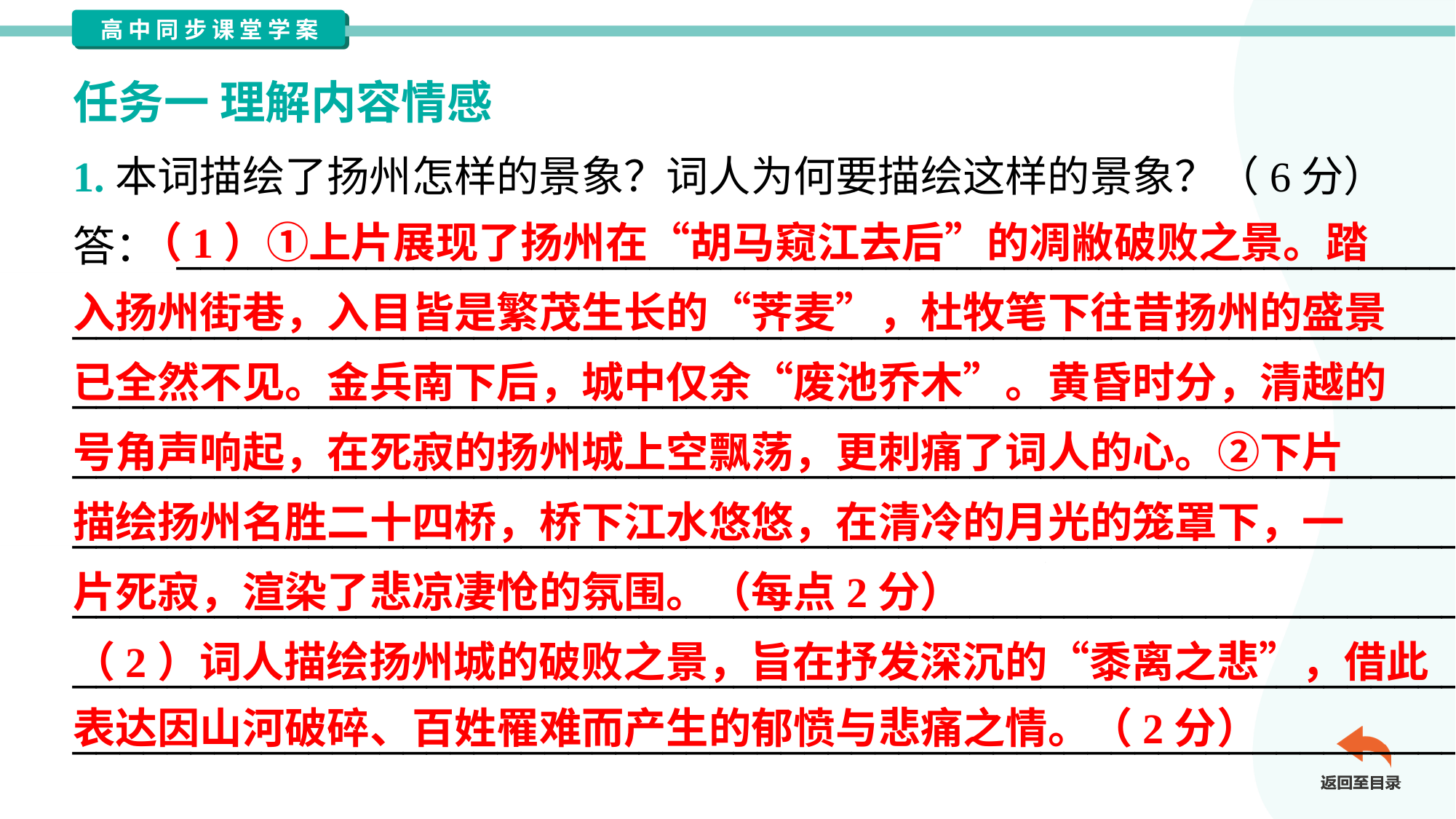

任务一 理解内容情感
1.本词描绘了扬州怎样的景象？词人为何要描绘这样的景象？（6分）
答： ________________________________________________________
_____________________________________________________________
_____________________________________________________________
_____________________________________________________________
_____________________________________________________________
_____________________________________________________________
_____________________________________________________________
_____________________________________________________________
      （1）①上片展现了扬州在“胡马窥江去后”的凋敝破败之景。踏
入扬州街巷，入目皆是繁茂生长的“荠麦”，杜牧笔下往昔扬州的盛景
已全然不见。金兵南下后，城中仅余“废池乔木”。黄昏时分，清越的
号角声响起，在死寂的扬州城上空飘荡，更刺痛了词人的心。②下片
描绘扬州名胜二十四桥，桥下江水悠悠，在清冷的月光的笼罩下，一
片死寂，渲染了悲凉凄怆的氛围。（每点2分）
（2）词人描绘扬州城的破败之景，旨在抒发深沉的“黍离之悲”，借此
表达因山河破碎、百姓罹难而产生的郁愤与悲痛之情。（2分）